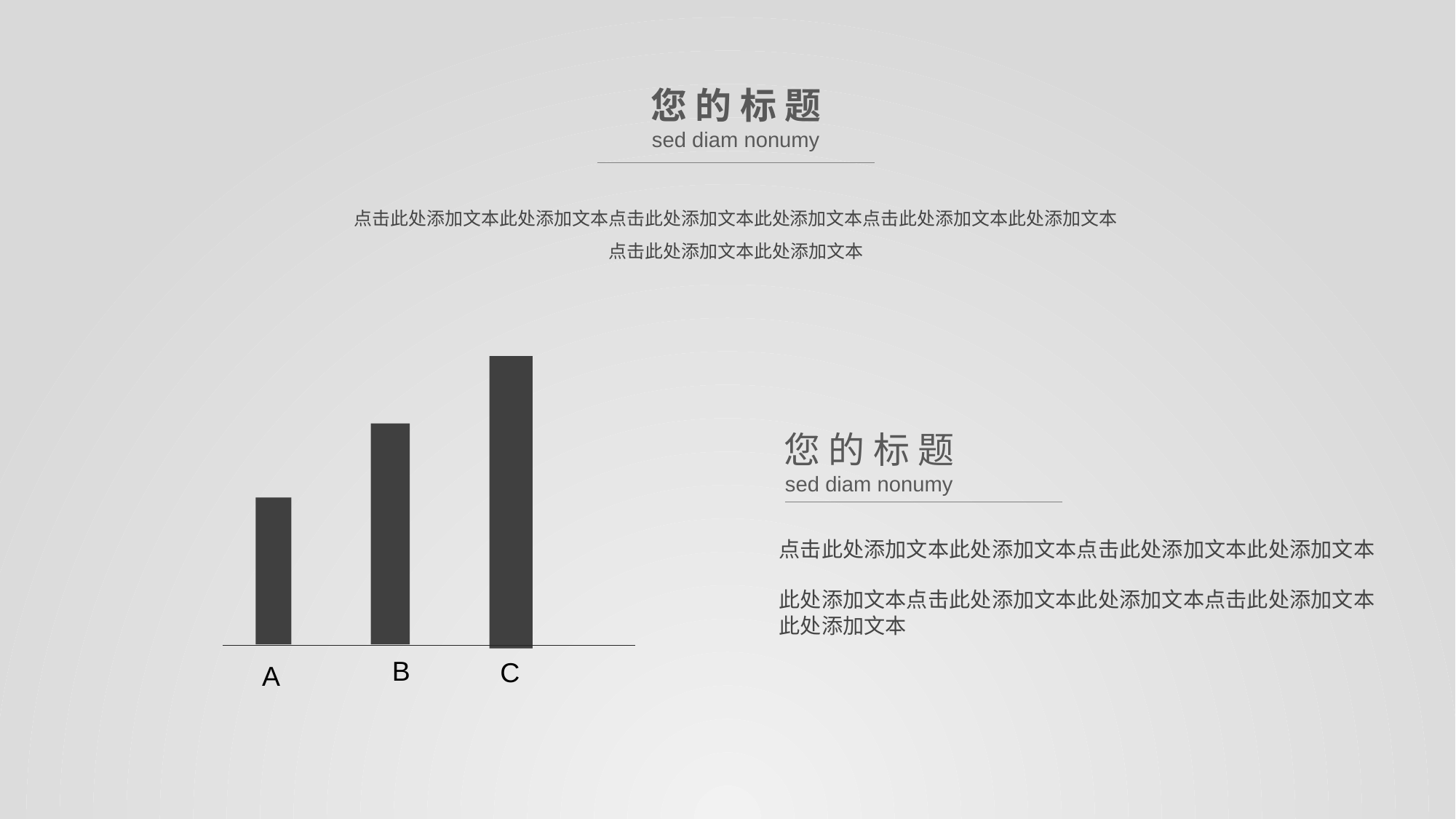

您 的 标 题
sed diam nonumy
点击此处添加文本此处添加文本点击此处添加文本此处添加文本点击此处添加文本此处添加文本
点击此处添加文本此处添加文本

您 的 标 题
sed diam nonumy

点击此处添加文本此处添加文本点击此处添加文本此处添加文本

此处添加文本点击此处添加文本此处添加文本点击此处添加文本此处添加文本
B
C
A